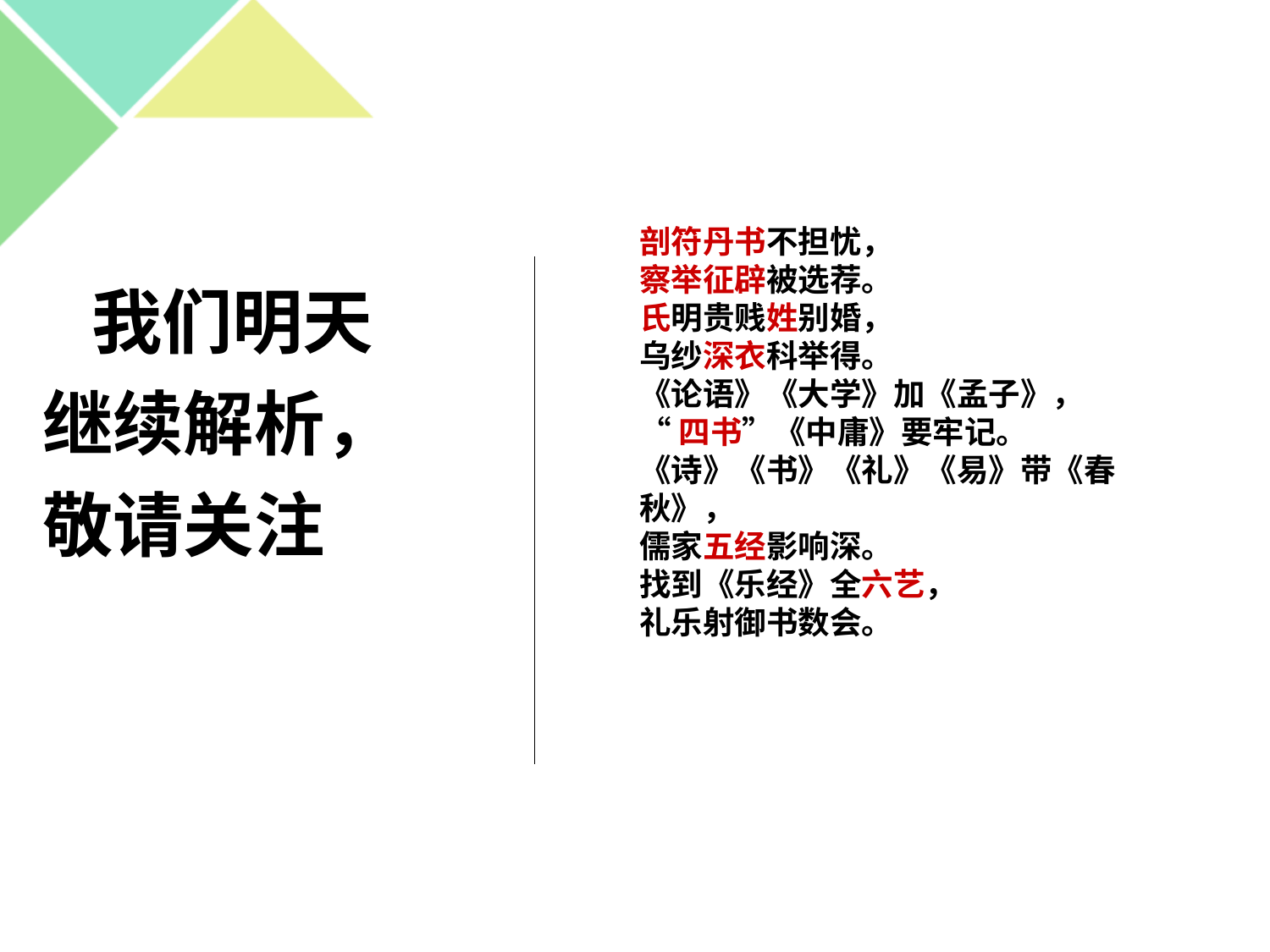

剖符丹书不担忧，
察举征辟被选荐。
氏明贵贱姓别婚，
乌纱深衣科举得。
《论语》《大学》加《孟子》，
“四书”《中庸》要牢记。
《诗》《书》《礼》《易》带《春秋》，
儒家五经影响深。
找到《乐经》全六艺，
礼乐射御书数会。
  我们明天继续解析，敬请关注